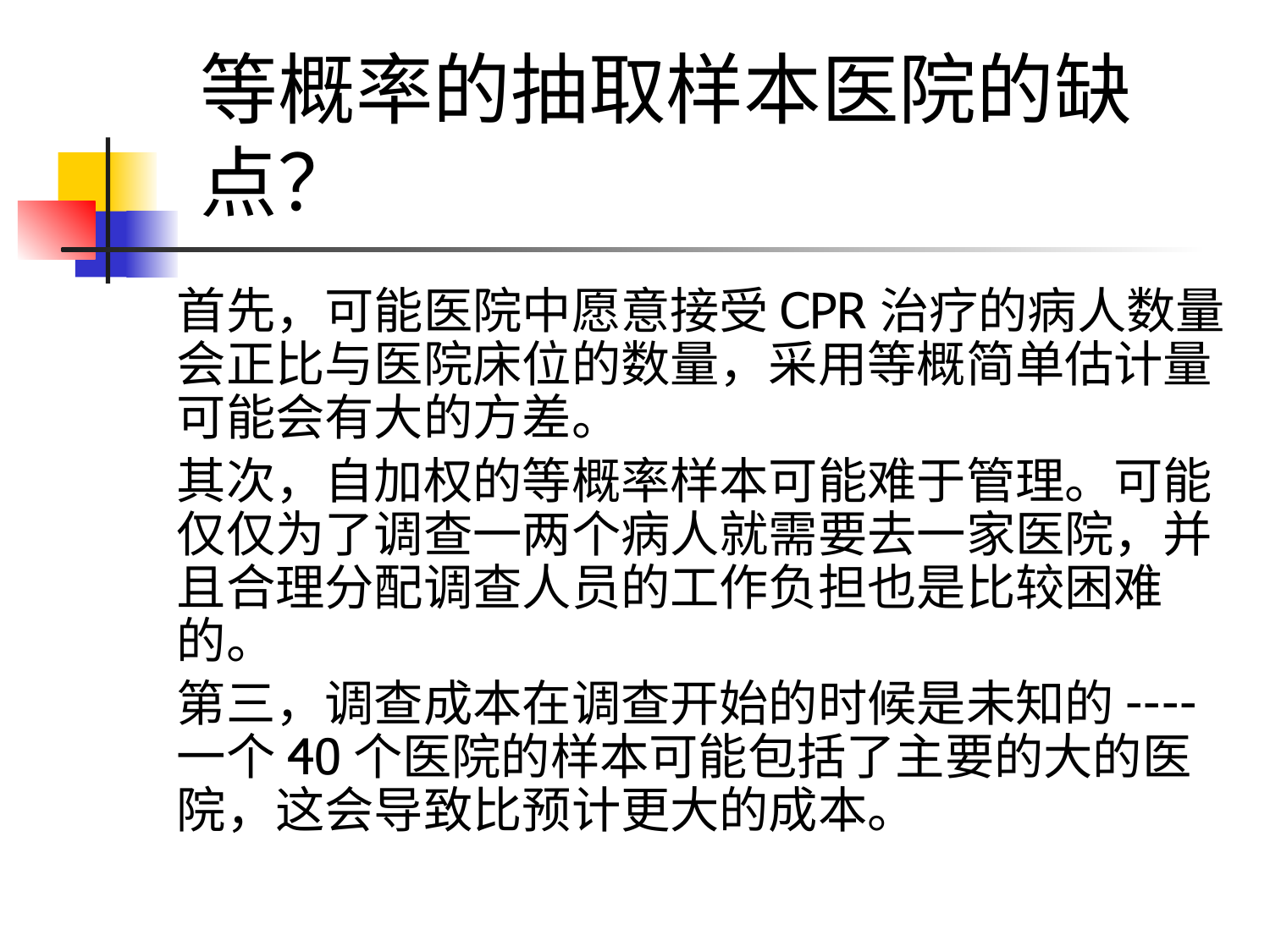

# 等概率的抽取样本医院的缺点？
首先，可能医院中愿意接受CPR治疗的病人数量会正比与医院床位的数量，采用等概简单估计量可能会有大的方差。
其次，自加权的等概率样本可能难于管理。可能仅仅为了调查一两个病人就需要去一家医院，并且合理分配调查人员的工作负担也是比较困难的。
第三，调查成本在调查开始的时候是未知的----一个40个医院的样本可能包括了主要的大的医院，这会导致比预计更大的成本。